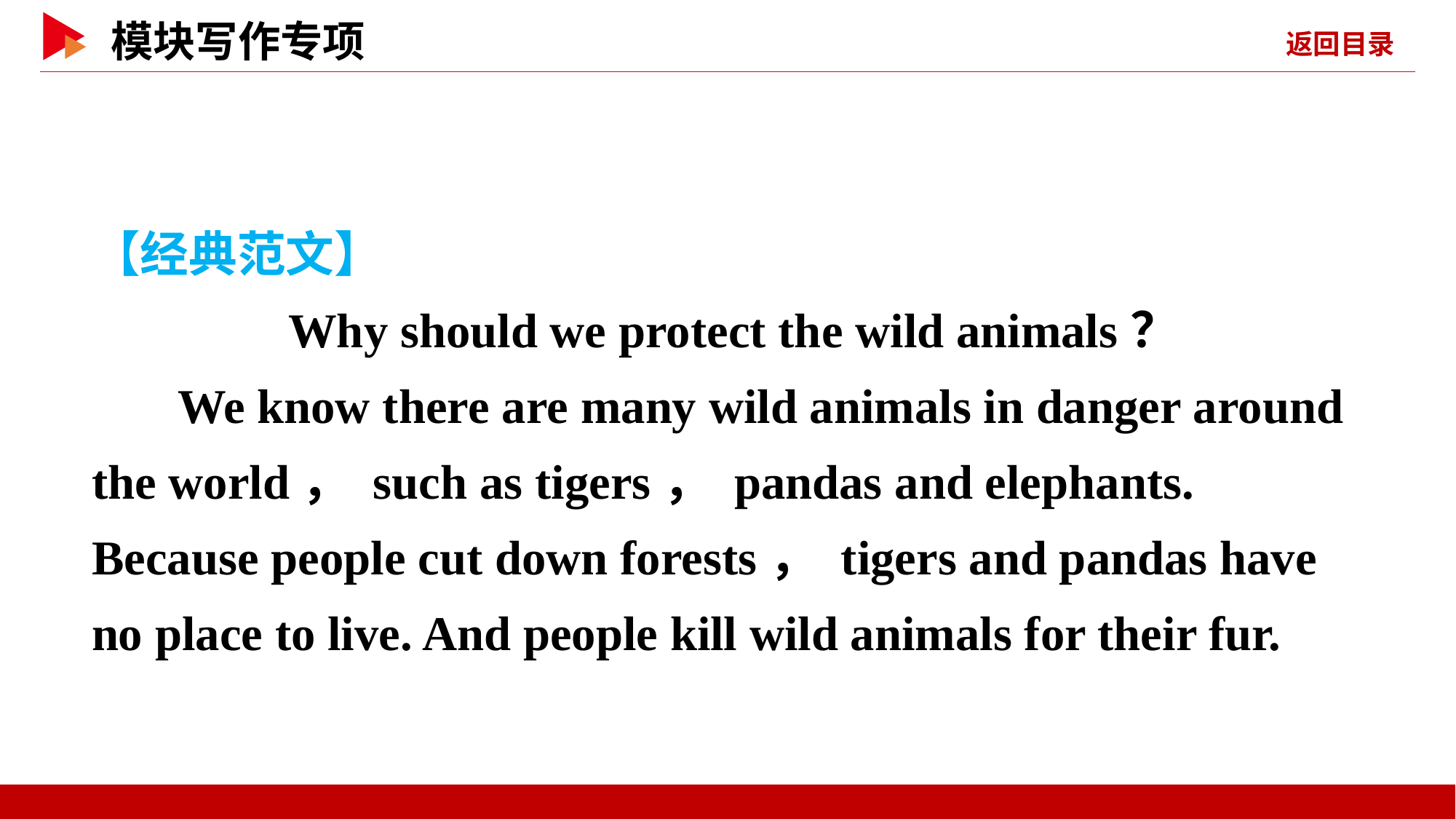

【经典范文】
 Why should we protect the wild animals？
We know there are many wild animals in danger around the world， such as tigers， pandas and elephants. Because people cut down forests， tigers and pandas have no place to live. And people kill wild animals for their fur.